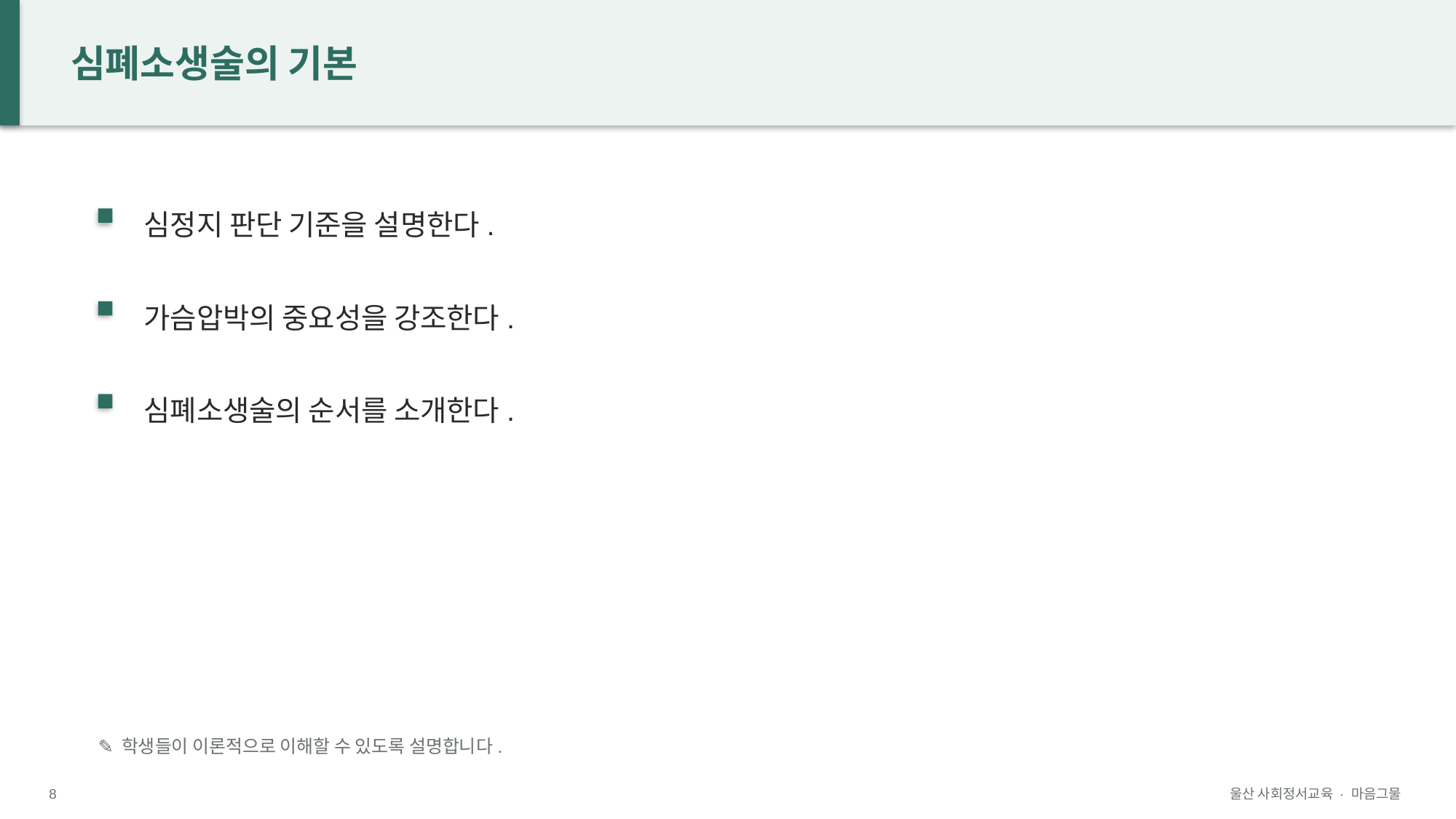

심폐소생술의 기본
심정지 판단 기준을 설명한다.

가슴압박의 중요성을 강조한다.

심폐소생술의 순서를 소개한다.

✎ 학생들이 이론적으로 이해할 수 있도록 설명합니다.
8
울산 사회정서교육 · 마음그물